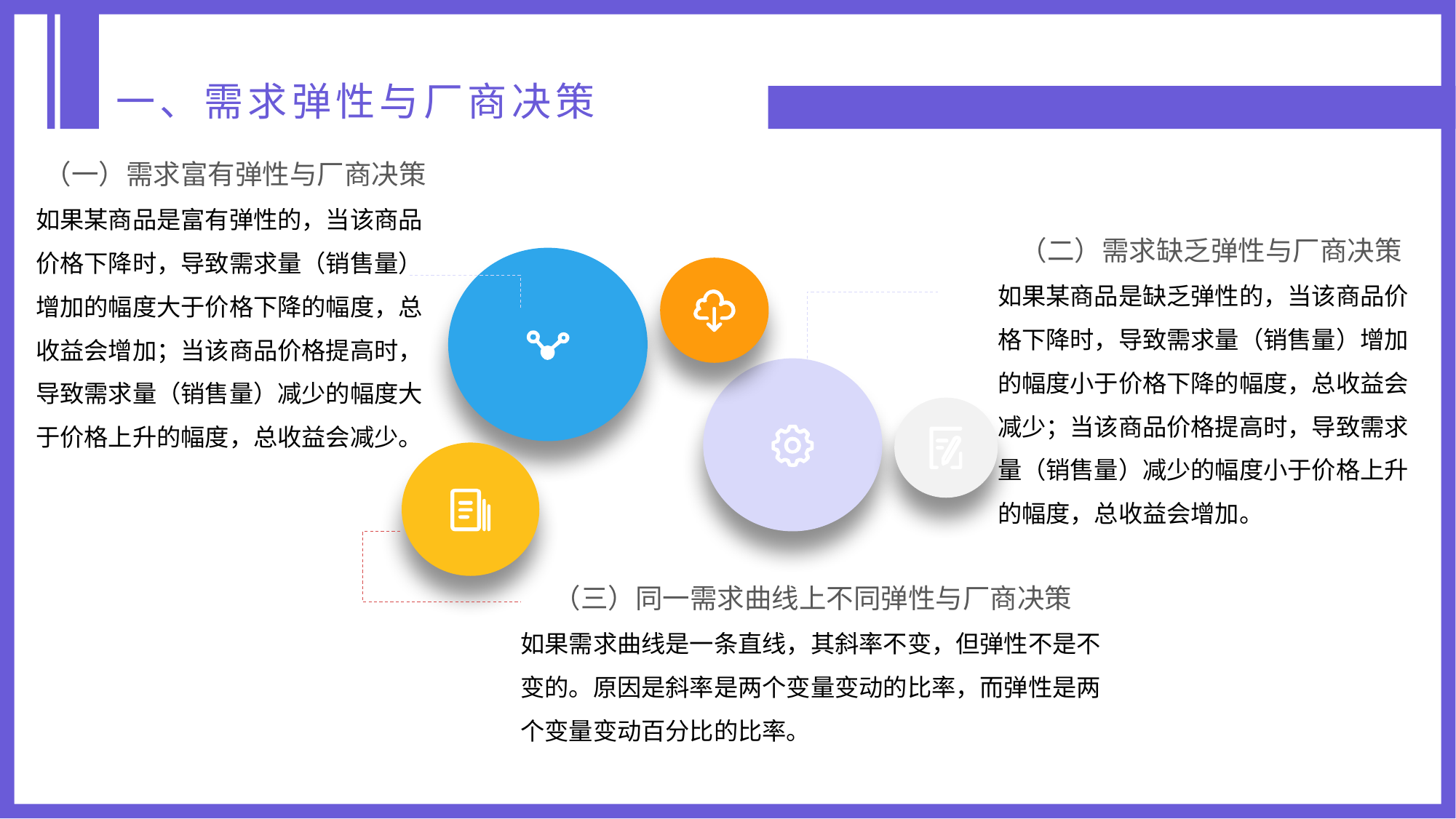

一、需求弹性与厂商决策
（一）需求富有弹性与厂商决策
如果某商品是富有弹性的，当该商品价格下降时，导致需求量（销售量）增加的幅度大于价格下降的幅度，总收益会增加；当该商品价格提高时，导致需求量（销售量）减少的幅度大于价格上升的幅度，总收益会减少。
（二）需求缺乏弹性与厂商决策
如果某商品是缺乏弹性的，当该商品价格下降时，导致需求量（销售量）增加的幅度小于价格下降的幅度，总收益会减少；当该商品价格提高时，导致需求量（销售量）减少的幅度小于价格上升的幅度，总收益会增加。

（三）同一需求曲线上不同弹性与厂商决策
如果需求曲线是一条直线，其斜率不变，但弹性不是不变的。原因是斜率是两个变量变动的比率，而弹性是两个变量变动百分比的比率。